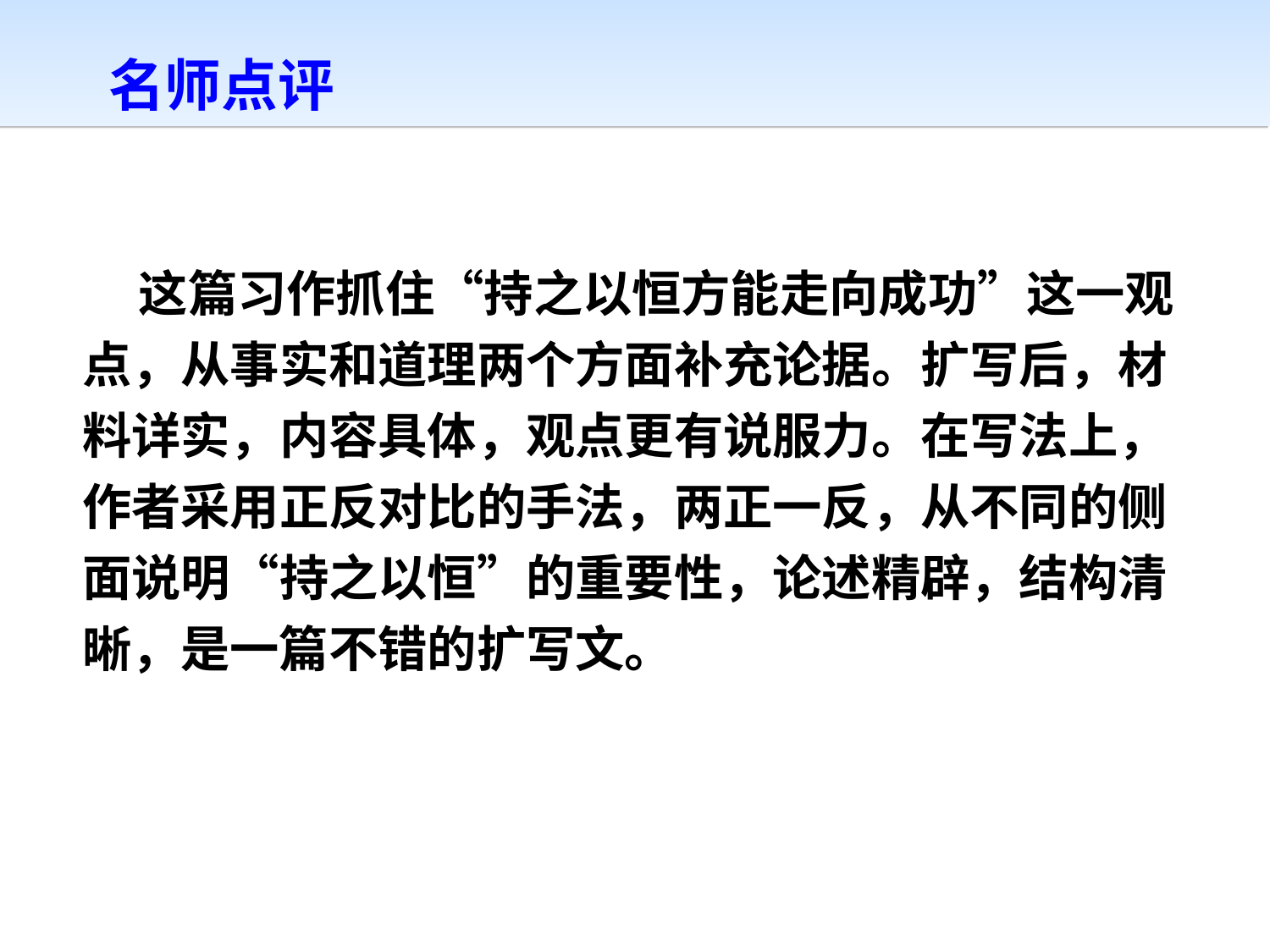

名师点评
    这篇习作抓住“持之以恒方能走向成功”这一观点，从事实和道理两个方面补充论据。扩写后，材料详实，内容具体，观点更有说服力。在写法上，作者采用正反对比的手法，两正一反，从不同的侧面说明“持之以恒”的重要性，论述精辟，结构清晰，是一篇不错的扩写文。